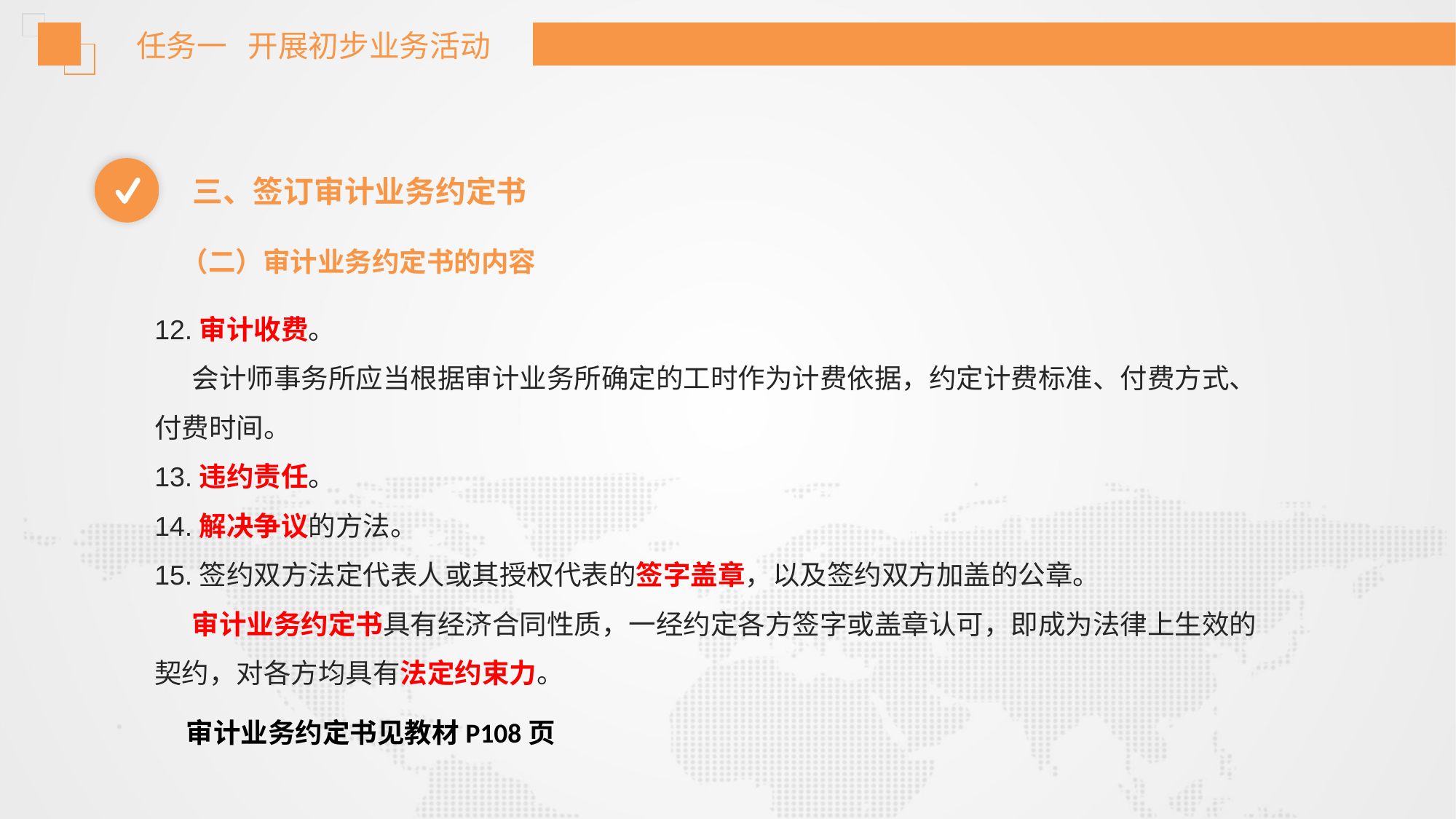

任务一   开展初步业务活动

三、签订审计业务约定书
（二）审计业务约定书的内容
12.审计收费。
     会计师事务所应当根据审计业务所确定的工时作为计费依据，约定计费标准、付费方式、付费时间。
13.违约责任。
14.解决争议的方法。
15.签约双方法定代表人或其授权代表的签字盖章，以及签约双方加盖的公章。
     审计业务约定书具有经济合同性质，一经约定各方签字或盖章认可，即成为法律上生效的契约，对各方均具有法定约束力。

审计业务约定书见教材P108页